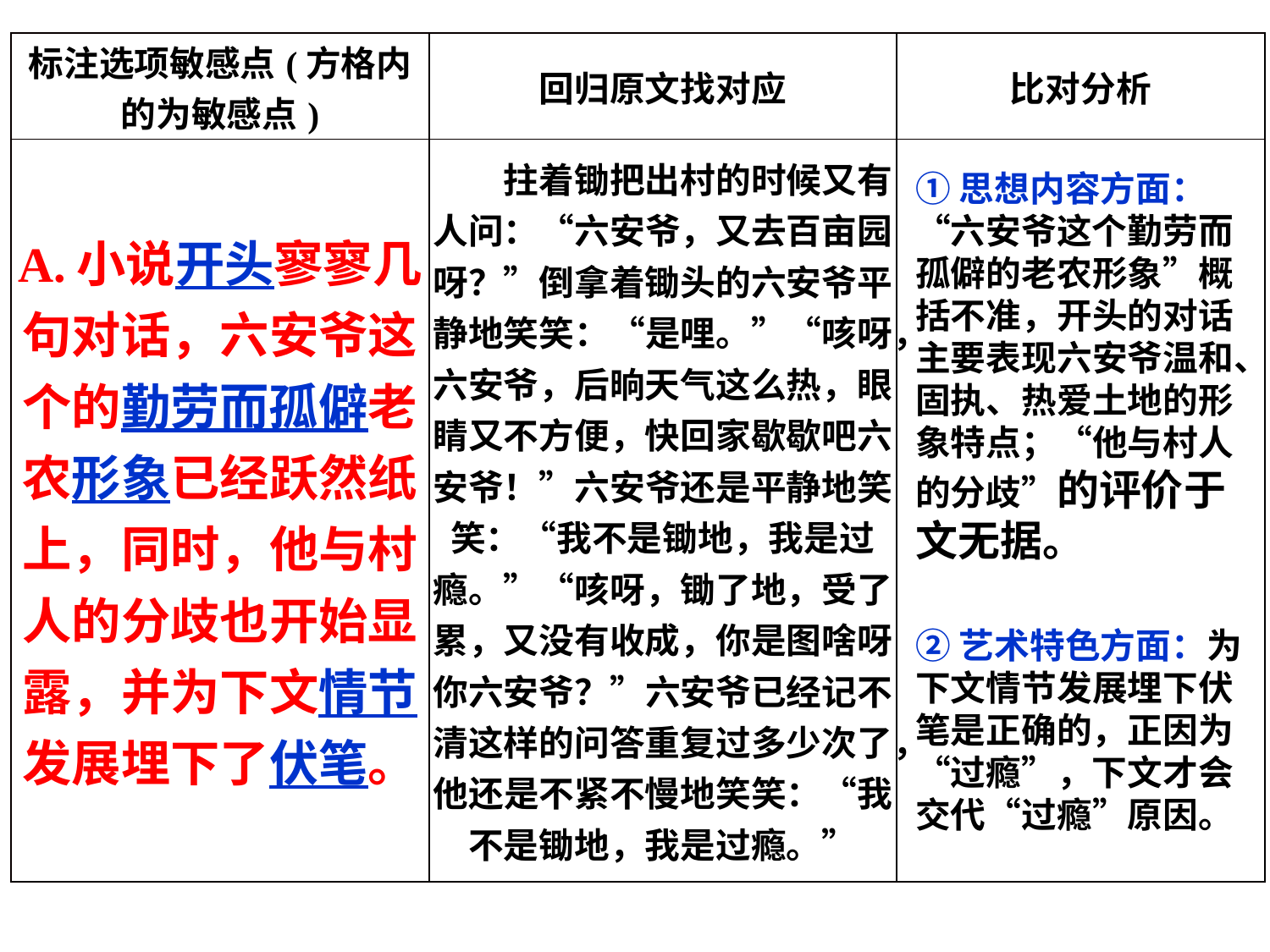

| 标注选项敏感点(方格内的为敏感点) | 回归原文找对应 | 比对分析 |
| --- | --- | --- |
| A.小说开头寥寥几句对话，六安爷这个的勤劳而孤僻老农形象已经跃然纸上，同时，他与村人的分歧也开始显露，并为下文情节发展埋下了伏笔。 | 拄着锄把出村的时候又有人问：“六安爷，又去百亩园呀？”倒拿着锄头的六安爷平静地笑笑：“是哩。”“咳呀，六安爷，后晌天气这么热，眼睛又不方便，快回家歇歇吧六安爷！”六安爷还是平静地笑笑：“我不是锄地，我是过瘾。”“咳呀，锄了地，受了累，又没有收成，你是图啥呀你六安爷？”六安爷已经记不清这样的问答重复过多少次了，他还是不紧不慢地笑笑：“我不是锄地，我是过瘾。” |  |
①思想内容方面：“六安爷这个勤劳而孤僻的老农形象”概括不准，开头的对话主要表现六安爷温和、固执、热爱土地的形象特点；“他与村人的分歧”的评价于文无据。

②艺术特色方面：为下文情节发展埋下伏笔是正确的，正因为“过瘾”，下文才会交代“过瘾”原因。